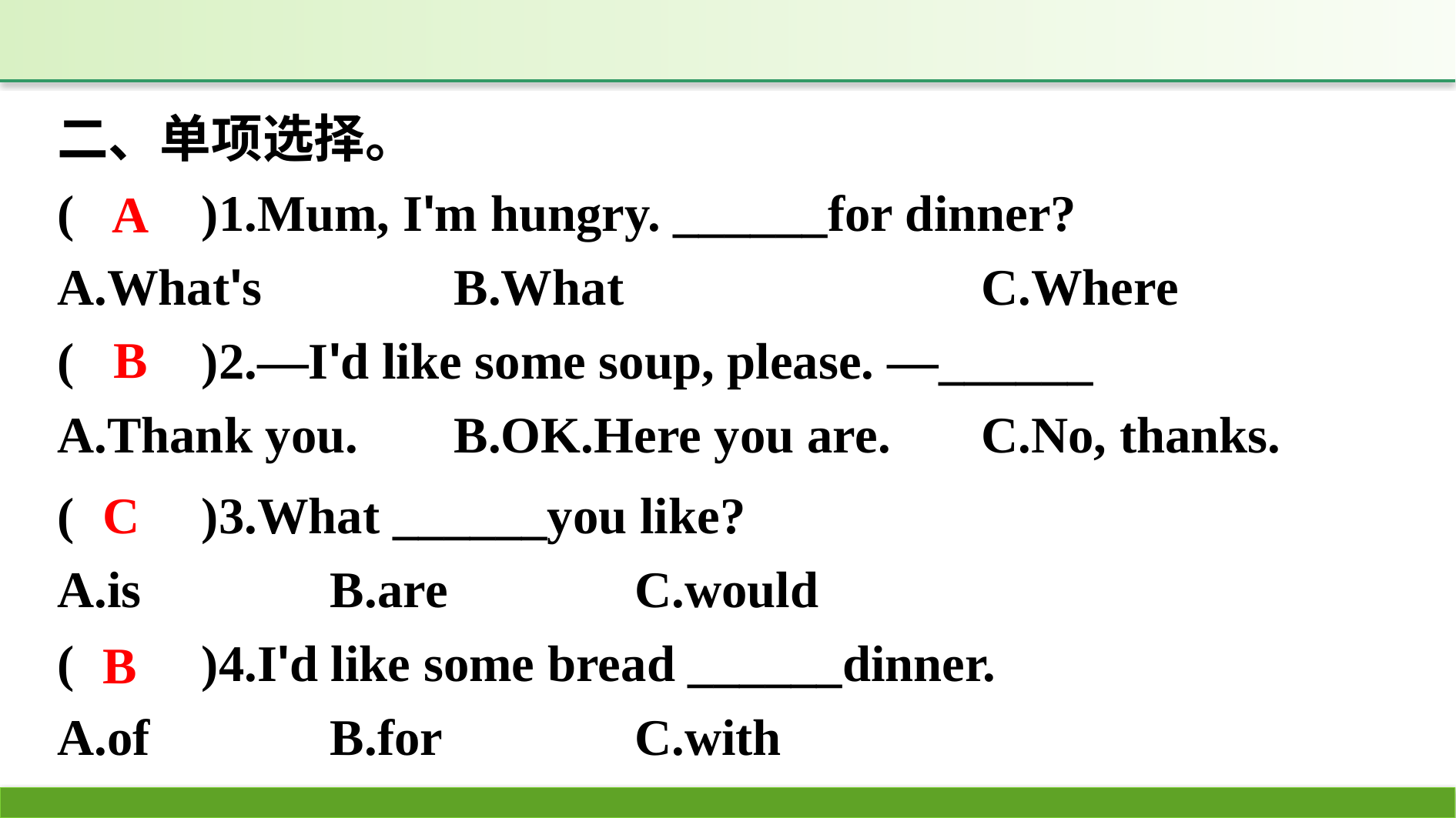

二、单项选择。
(　　)1.Mum, I'm hungry. ______for dinner?
A.What's 		B.What				C.Where
(　　)2.—I'd like some soup, please. —______
A.Thank you. 	B.OK.Here you are. 	C.No, thanks.
A
B
(　　)3.What ______you like?
A.is		B.are			C.would
(　　)4.I'd like some bread ______dinner.
A.of		B.for			C.with
C
B